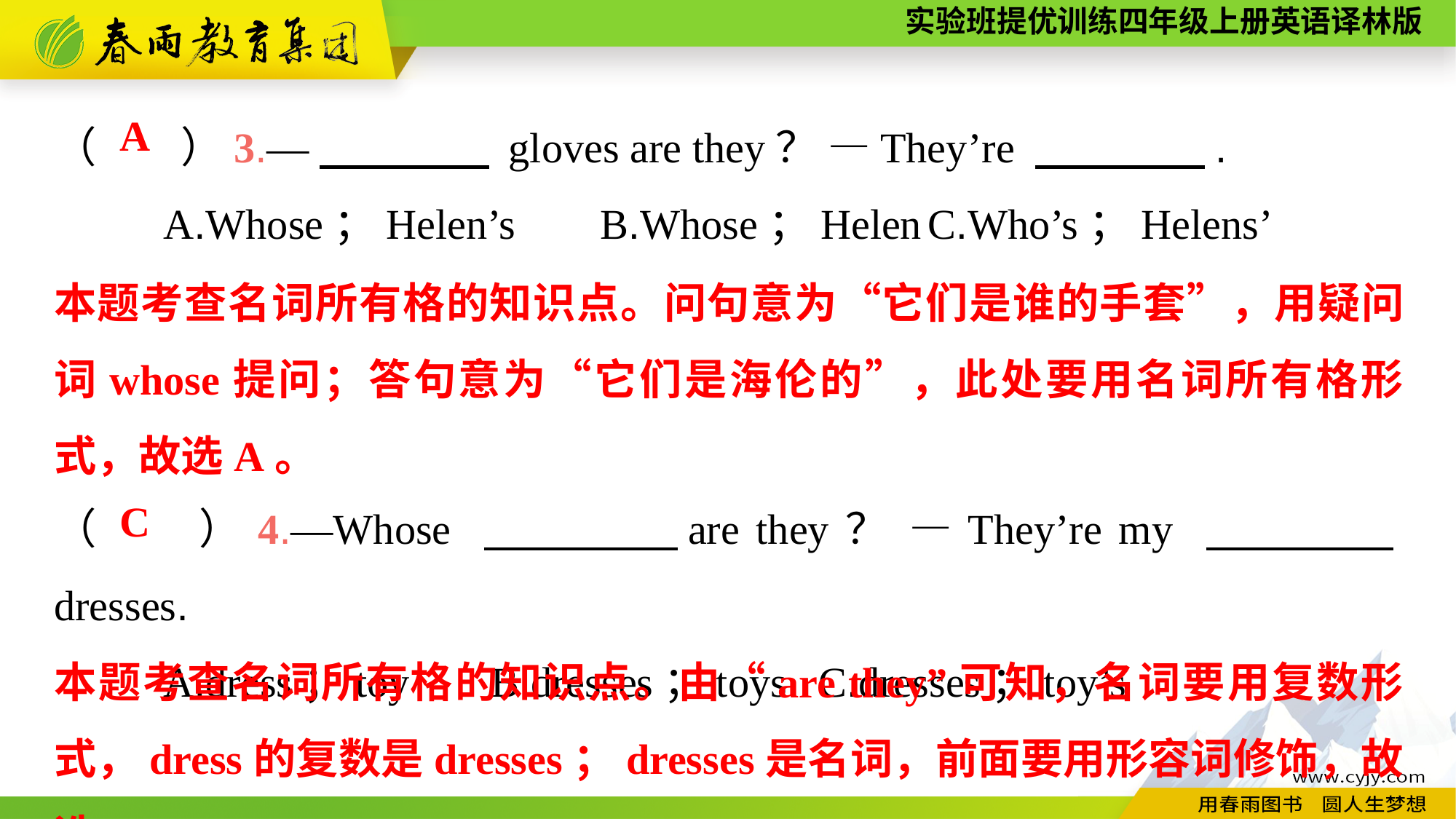

（　　）3.—　　　　 gloves are they？ —They’re 　　　　.
	A.Whose；Helen’s	B.Whose；Helen	C.Who’s；Helens’

（　　）4.—Whose 　　　　are they？ —They’re my 　　　　dresses.
	A.dress；toy	B.dresses；toys	C.dresses；toy’s
A
本题考查名词所有格的知识点。问句意为“它们是谁的手套”，用疑问词whose提问；答句意为“它们是海伦的”，此处要用名词所有格形式，故选A。
C
本题考查名词所有格的知识点。由“are they”可知，名词要用复数形式，dress的复数是dresses；dresses是名词，前面要用形容词修饰，故选C。